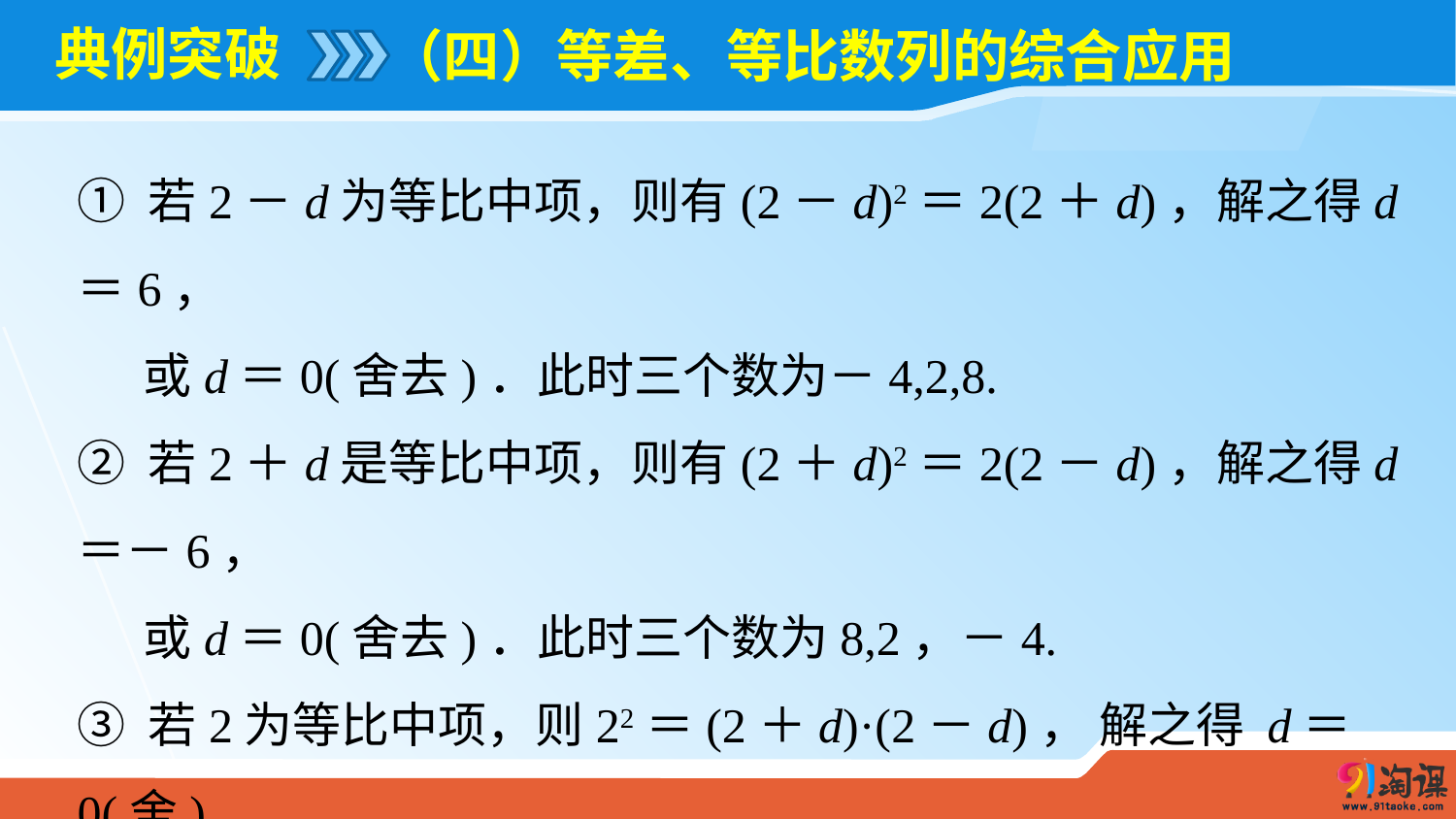

# 典例突破
（四）等差、等比数列的综合应用
① 若2－d为等比中项，则有(2－d)2＝2(2＋d)，解之得d＝6，
     或d＝0(舍去)．此时三个数为－4,2,8.
② 若2＋d是等比中项，则有(2＋d)2＝2(2－d)，解之得d＝－6，
     或d＝0(舍去)．此时三个数为8,2，－4.
③ 若2为等比中项，则22＝(2＋d)·(2－d)， 解之得 d＝0(舍)．
综上可知此三数为－4,2,8.